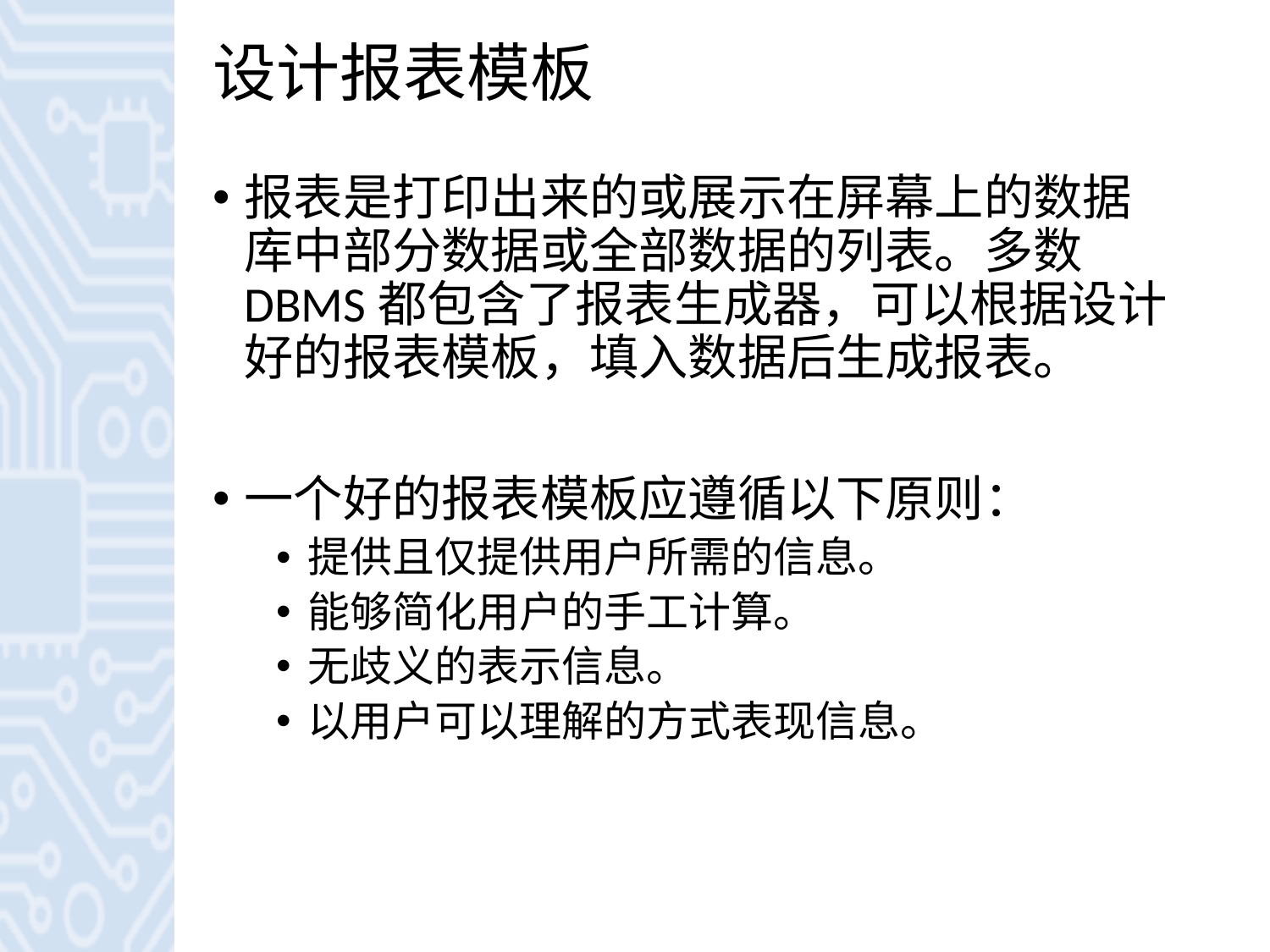

# 设计报表模板
报表是打印出来的或展示在屏幕上的数据库中部分数据或全部数据的列表。多数DBMS都包含了报表生成器，可以根据设计好的报表模板，填入数据后生成报表。

一个好的报表模板应遵循以下原则：
提供且仅提供用户所需的信息。
能够简化用户的手工计算。
无歧义的表示信息。
以用户可以理解的方式表现信息。